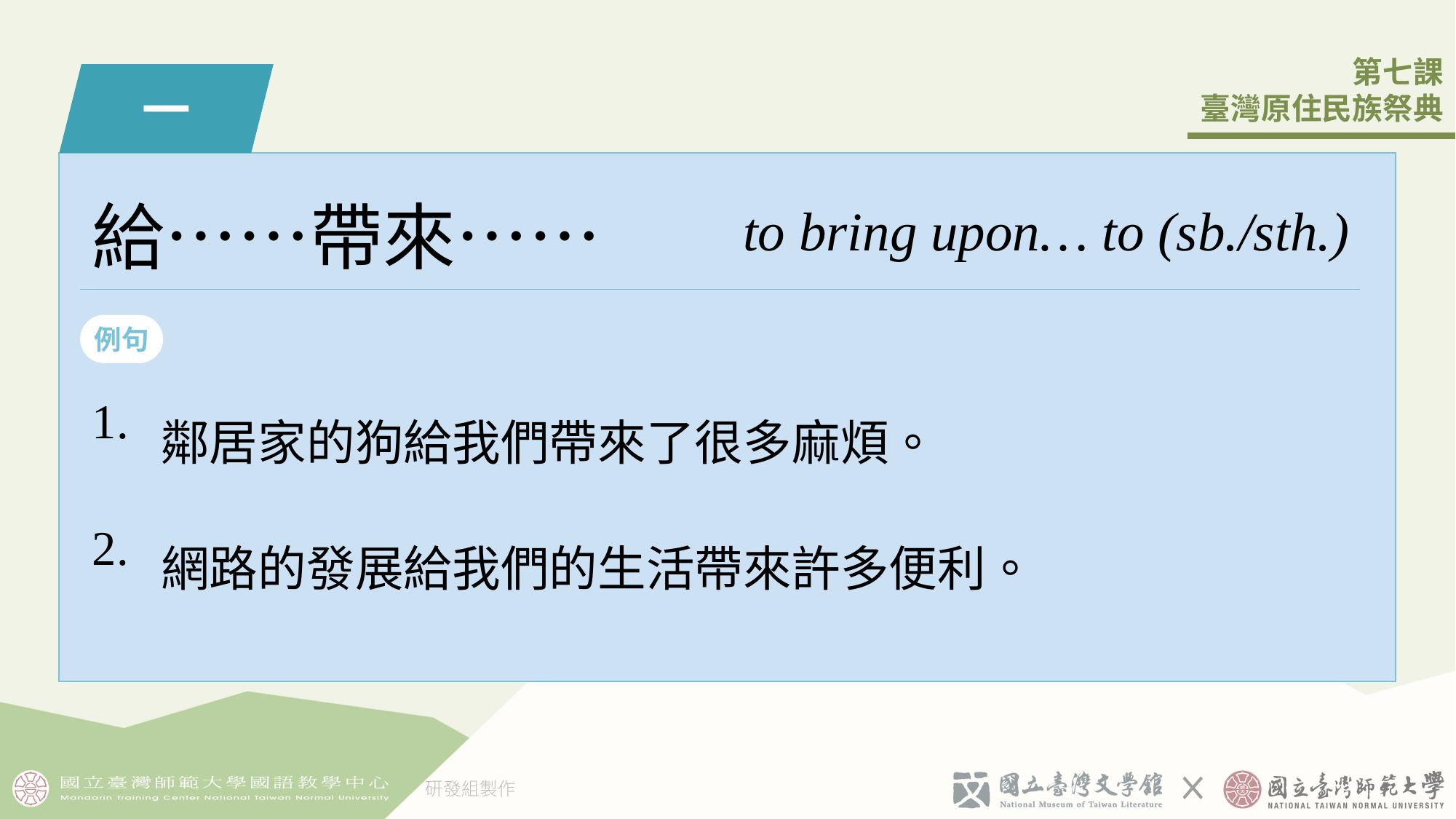

一
給……帶來……
to bring upon… to (sb./sth.)
例句
| 1. | 鄰居家的狗給我們帶來了很多麻煩。 |
| --- | --- |
| 2. | 網路的發展給我們的生活帶來許多便利。 |
2